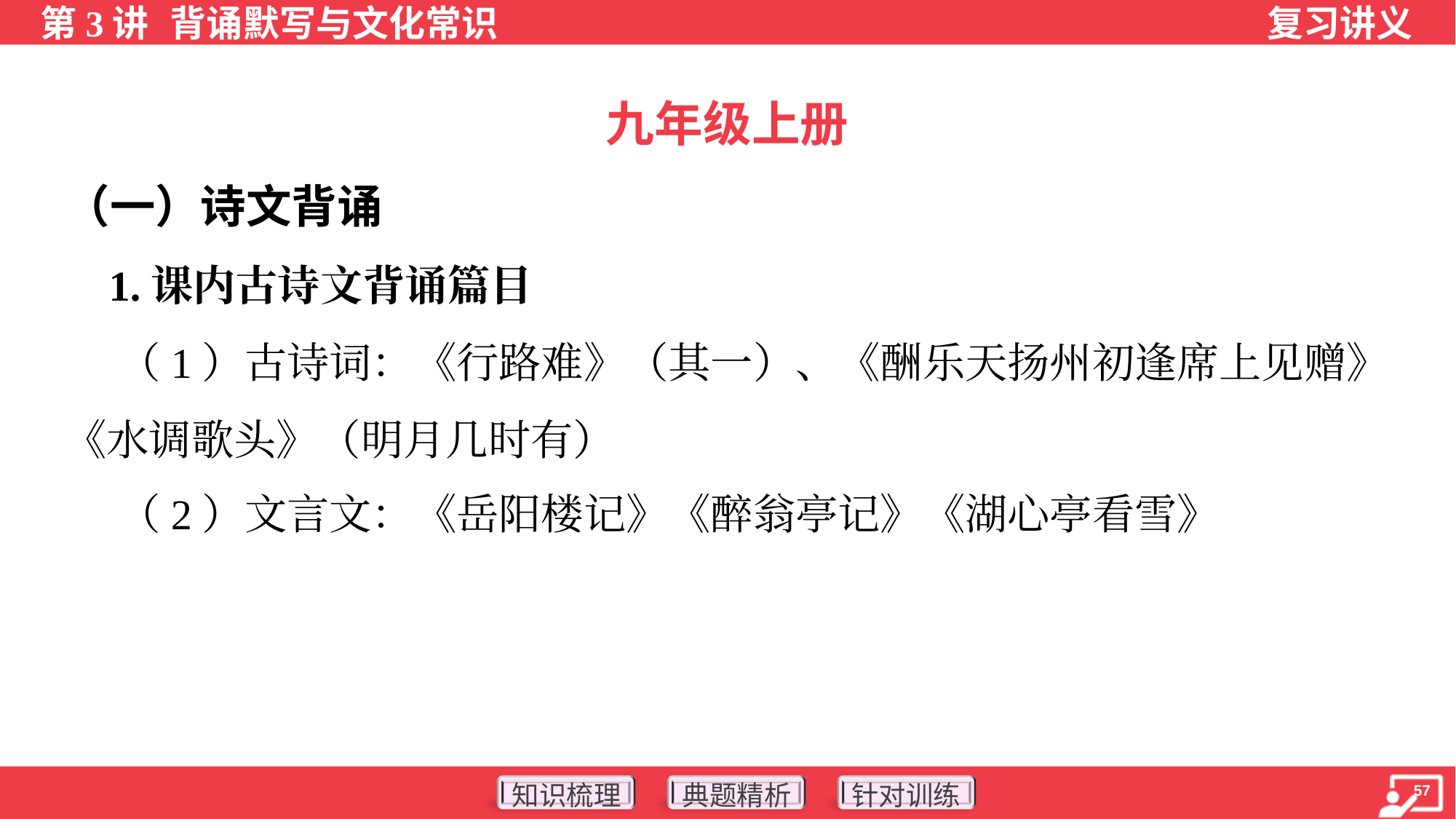

九年级上册
（一）诗文背诵
    1.课内古诗文背诵篇目
    （1）古诗词：《行路难》（其一）、《酬乐天扬州初逢席上见赠》
《水调歌头》（明月几时有）
    （2）文言文：《岳阳楼记》《醉翁亭记》《湖心亭看雪》